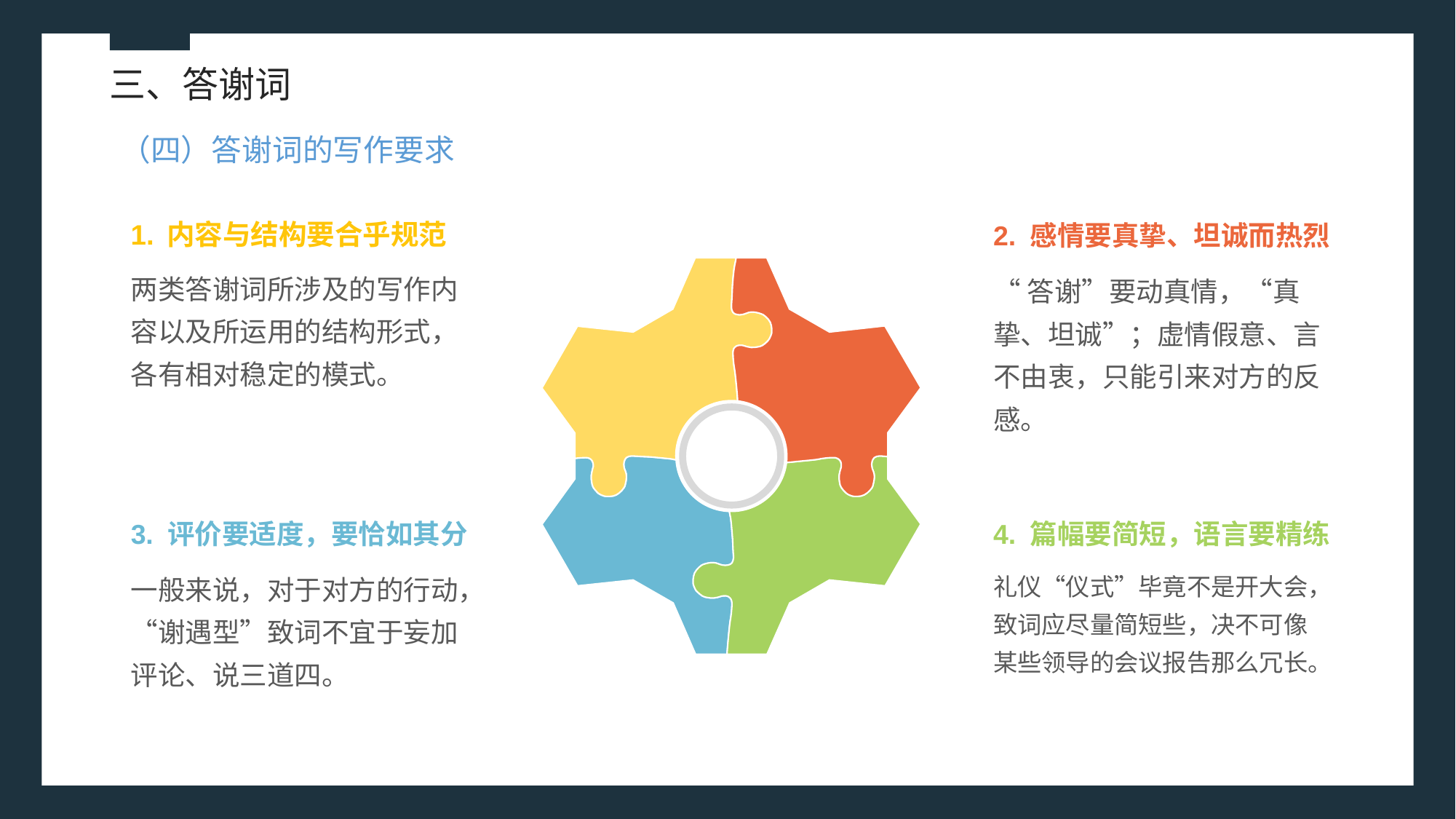

三、答谢词
（四）答谢词的写作要求
1. 内容与结构要合乎规范
2. 感情要真挚、坦诚而热烈
两类答谢词所涉及的写作内容以及所运用的结构形式，各有相对稳定的模式。

“答谢”要动真情，“真挚、坦诚”；虚情假意、言不由衷，只能引来对方的反感。

3. 评价要适度，要恰如其分
4. 篇幅要简短，语言要精练
一般来说，对于对方的行动，“谢遇型”致词不宜于妄加评论、说三道四。
礼仪“仪式”毕竟不是开大会，致词应尽量简短些，决不可像某些领导的会议报告那么冗长。